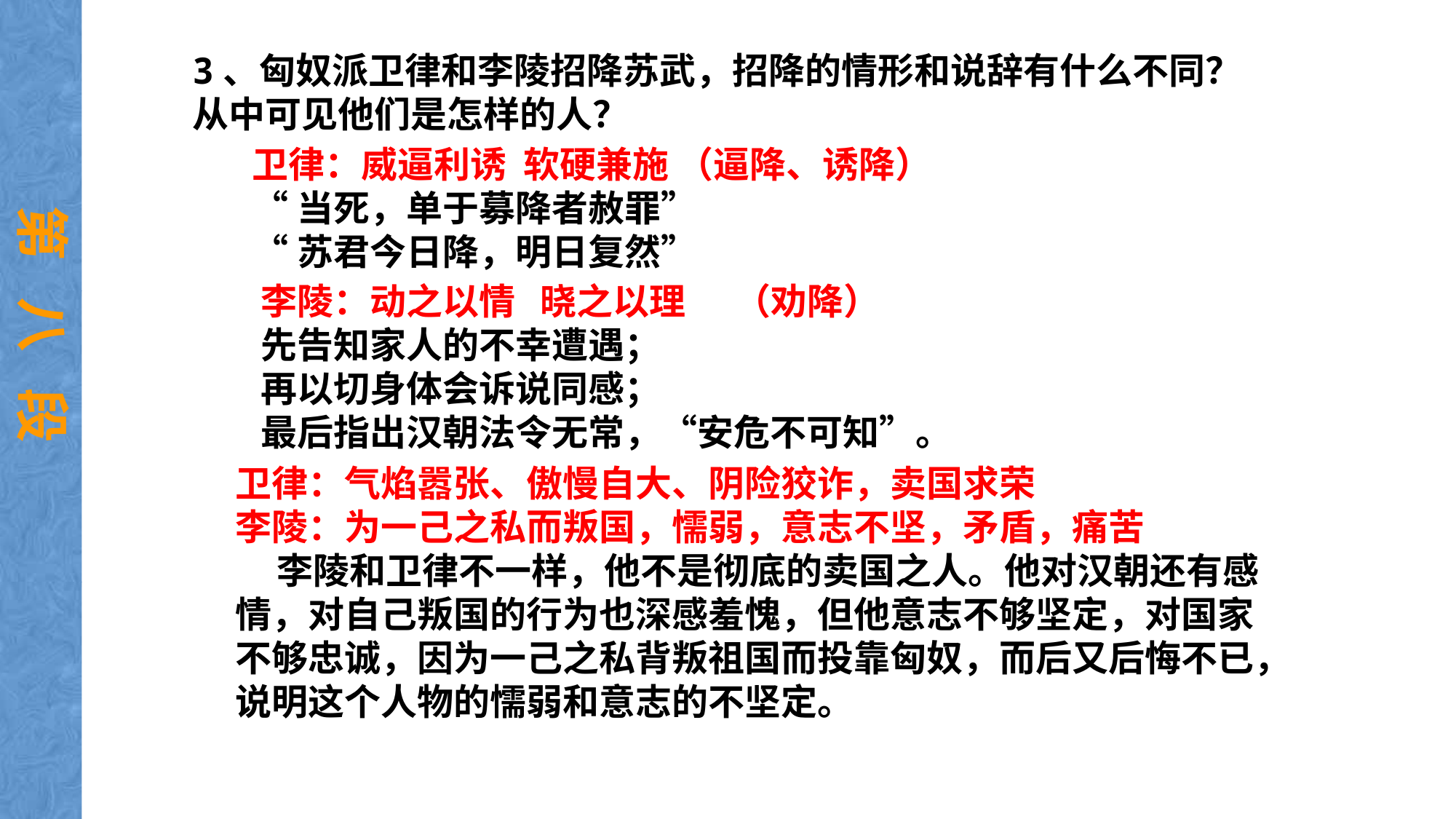

3、匈奴派卫律和李陵招降苏武，招降的情形和说辞有什么不同？从中可见他们是怎样的人？

卫律：威逼利诱  软硬兼施 （逼降、诱降）
“当死，单于募降者赦罪”
“苏君今日降，明日复然”
第   八   段
李陵：动之以情   晓之以理      （劝降）
先告知家人的不幸遭遇；
再以切身体会诉说同感；
最后指出汉朝法令无常，“安危不可知”。
卫律：气焰嚣张、傲慢自大、阴险狡诈，卖国求荣 　　 
李陵：为一己之私而叛国，懦弱，意志不坚，矛盾，痛苦
    李陵和卫律不一样，他不是彻底的卖国之人。他对汉朝还有感情，对自己叛国的行为也深感羞愧，但他意志不够坚定，对国家不够忠诚，因为一己之私背叛祖国而投靠匈奴，而后又后悔不已，说明这个人物的懦弱和意志的不坚定。